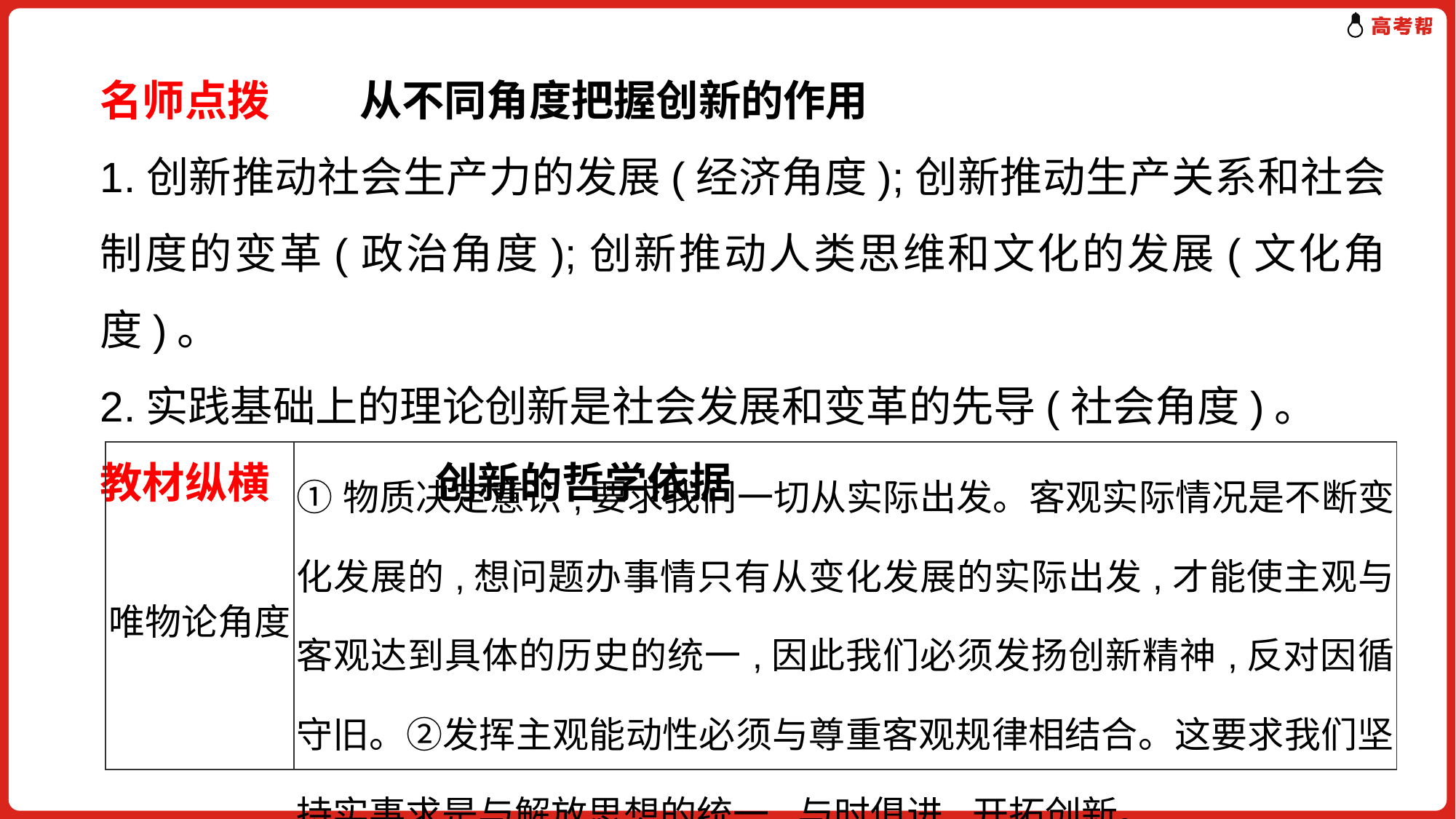

名师点拨     　从不同角度把握创新的作用
1.创新推动社会生产力的发展(经济角度);创新推动生产关系和社会制度的变革(政治角度);创新推动人类思维和文化的发展(文化角度)。
2.实践基础上的理论创新是社会发展和变革的先导(社会角度)。
教材纵横     　        创新的哲学依据

| 唯物论角度 | ①物质决定意识,要求我们一切从实际出发。客观实际情况是不断变化发展的,想问题办事情只有从变化发展的实际出发,才能使主观与客观达到具体的历史的统一,因此我们必须发扬创新精神,反对因循守旧。②发挥主观能动性必须与尊重客观规律相结合。这要求我们坚持实事求是与解放思想的统一,与时俱进,开拓创新。 |
| --- | --- |